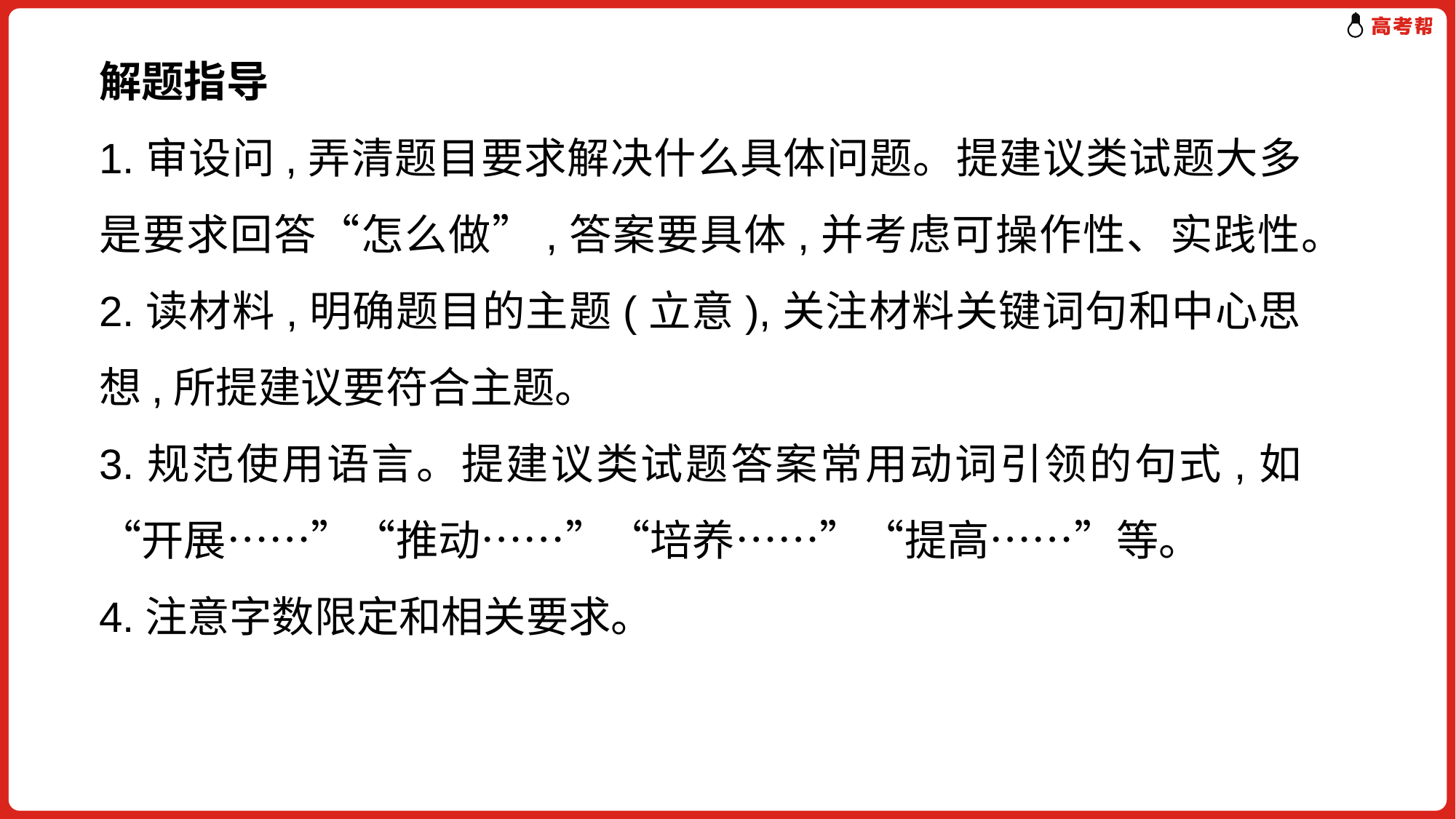

解题指导
1.审设问,弄清题目要求解决什么具体问题。提建议类试题大多是要求回答“怎么做”,答案要具体,并考虑可操作性、实践性。
2.读材料,明确题目的主题(立意),关注材料关键词句和中心思想,所提建议要符合主题。
3.规范使用语言。提建议类试题答案常用动词引领的句式,如“开展……”“推动……”“培养……”“提高……”等。
4.注意字数限定和相关要求。